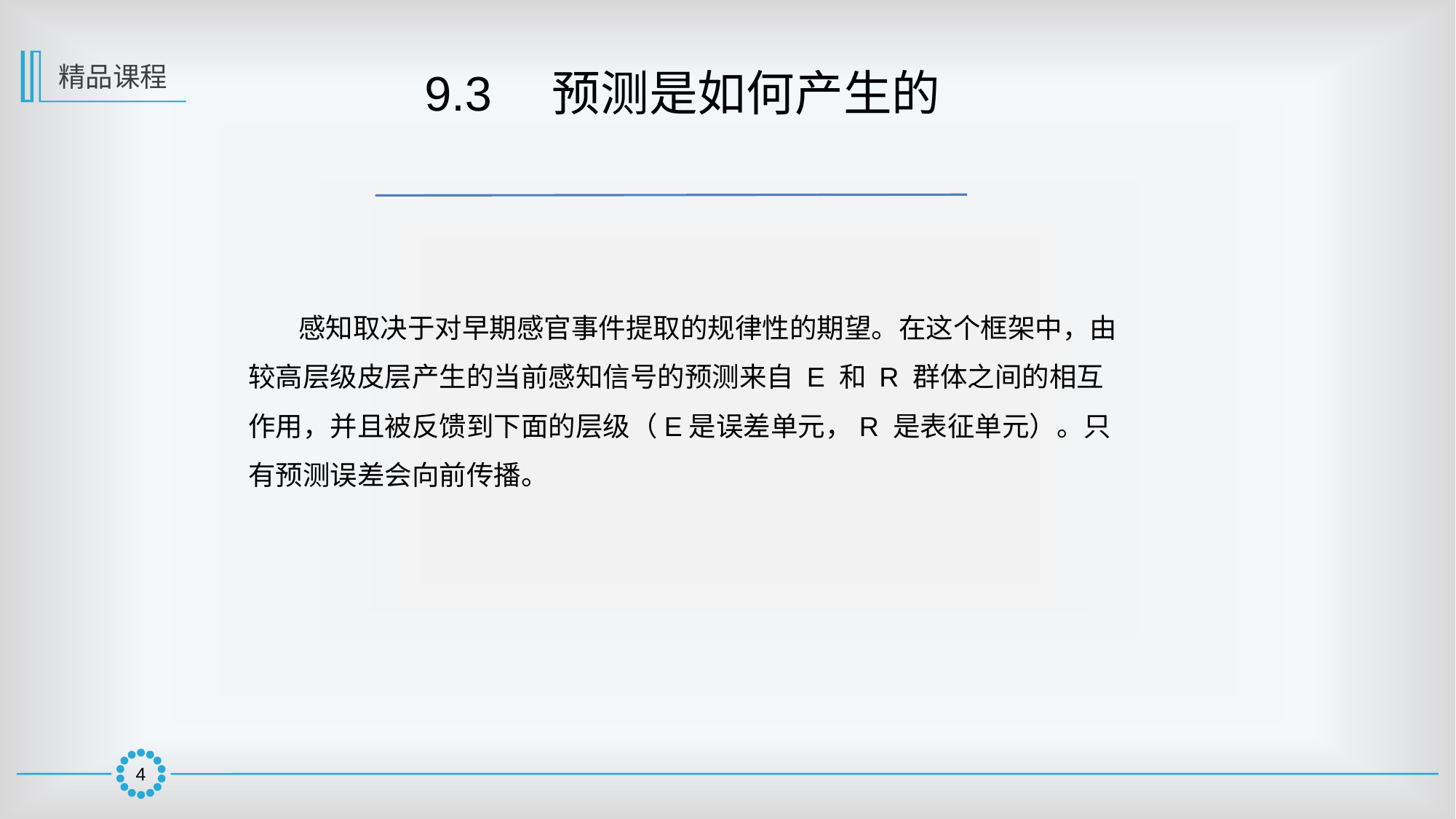

精品课程
 9.3　预测是如何产生的

       感知取决于对早期感官事件提取的规律性的期望。在这个框架中，由较高层级皮层产生的当前感知信号的预测来自 E 和 R 群体之间的相互作用，并且被反馈到下面的层级（E是误差单元，R 是表征单元）。只有预测误差会向前传播。

4